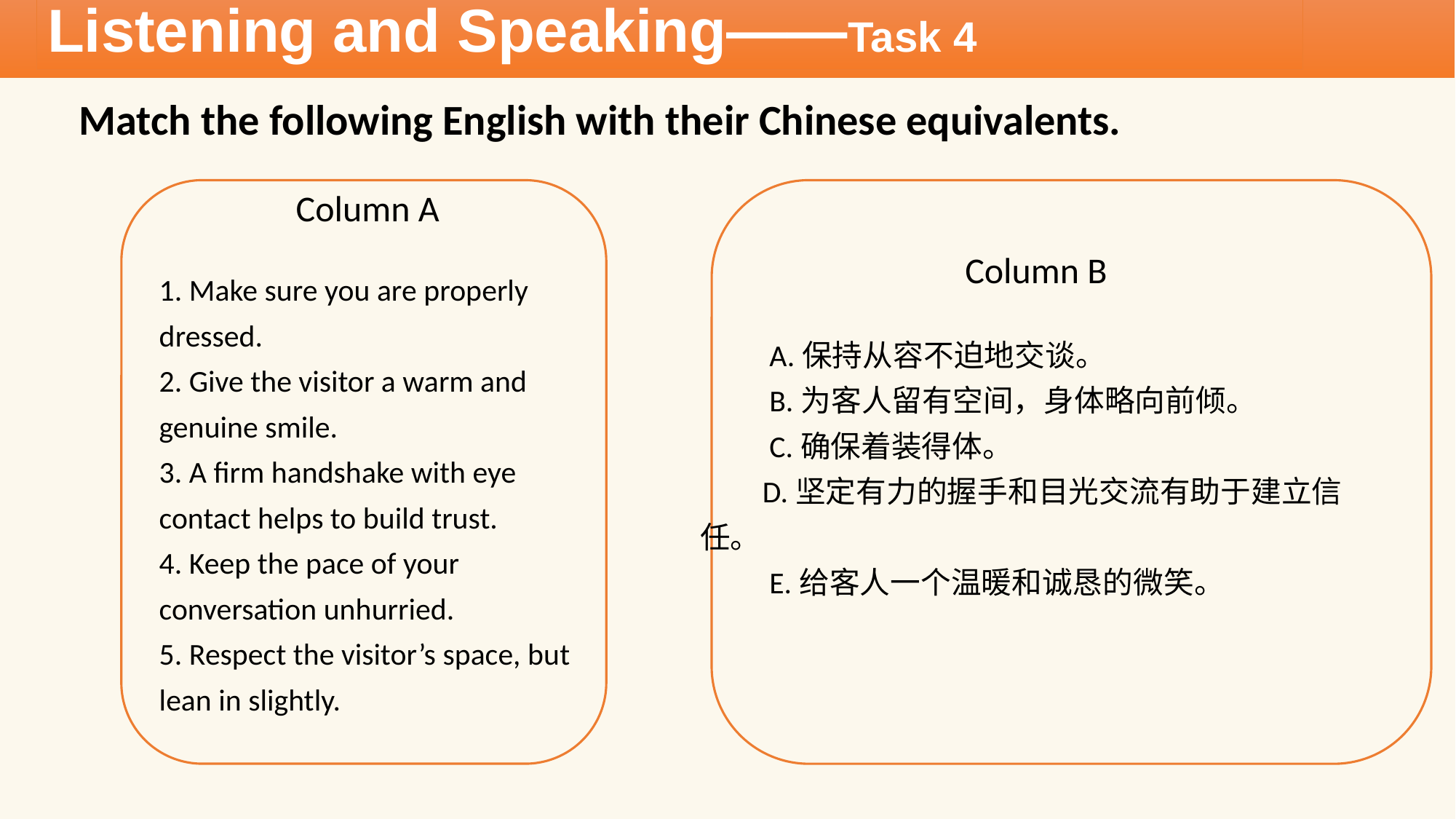

Listening and Speaking——Task 4
Match the following English with their Chinese equivalents.

Column A

1. Make sure you are properly
dressed.
2. Give the visitor a warm and
genuine smile.
3. A firm handshake with eye contact helps to build trust.
4. Keep the pace of your conversation unhurried.
5. Respect the visitor’s space, but
lean in slightly.

Column B

          A.保持从容不迫地交谈。
          B.为客人留有空间，身体略向前倾。
          C.确保着装得体。
         D.坚定有力的握手和目光交流有助于建立信任。
          E.给客人一个温暖和诚恳的微笑。